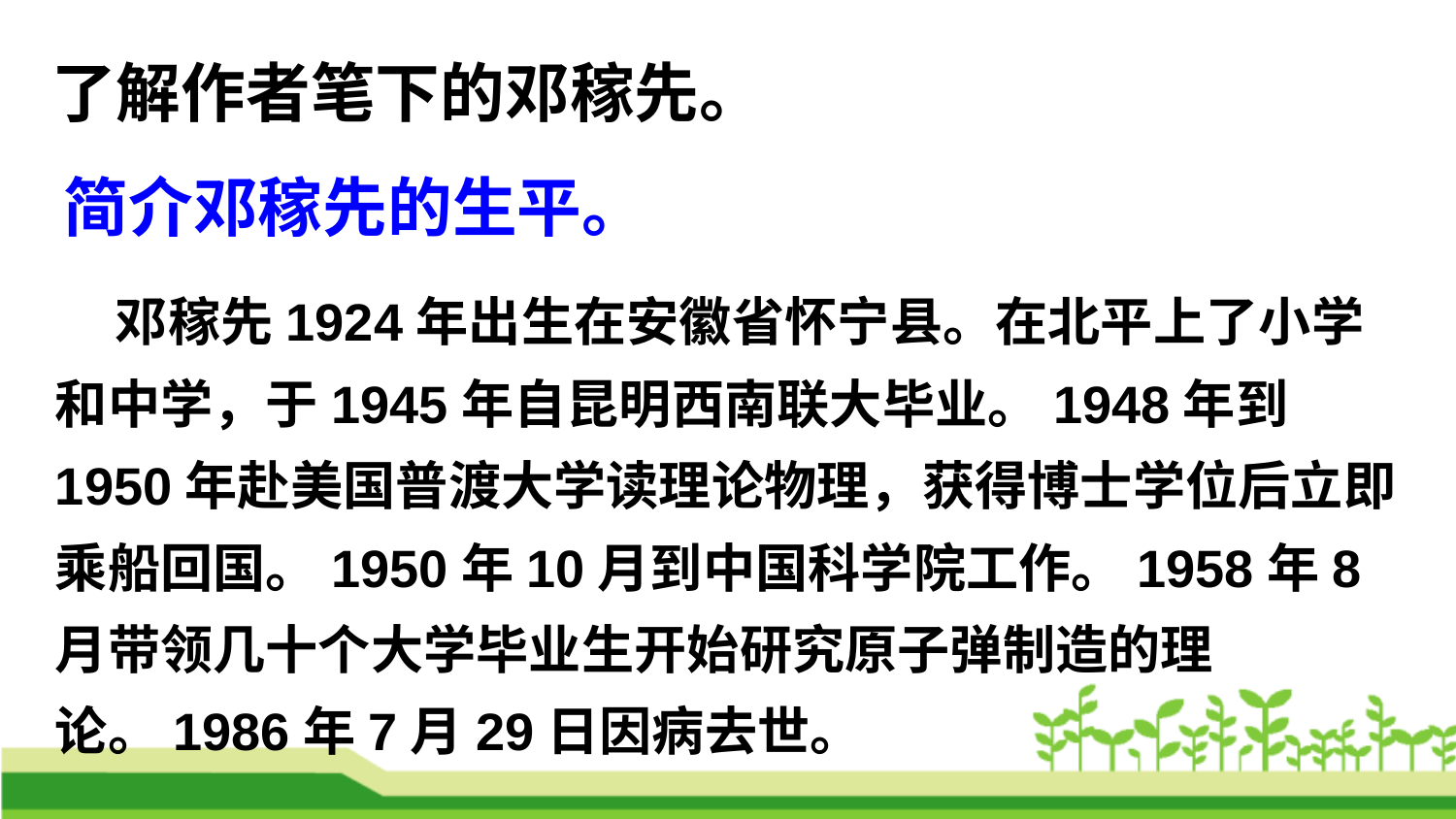

了解作者笔下的邓稼先。
简介邓稼先的生平。
    邓稼先1924年出生在安徽省怀宁县。在北平上了小学和中学，于1945年自昆明西南联大毕业。1948年到1950年赴美国普渡大学读理论物理，获得博士学位后立即乘船回国。1950年10月到中国科学院工作。1958年8月带领几十个大学毕业生开始研究原子弹制造的理论。1986年7月29日因病去世。